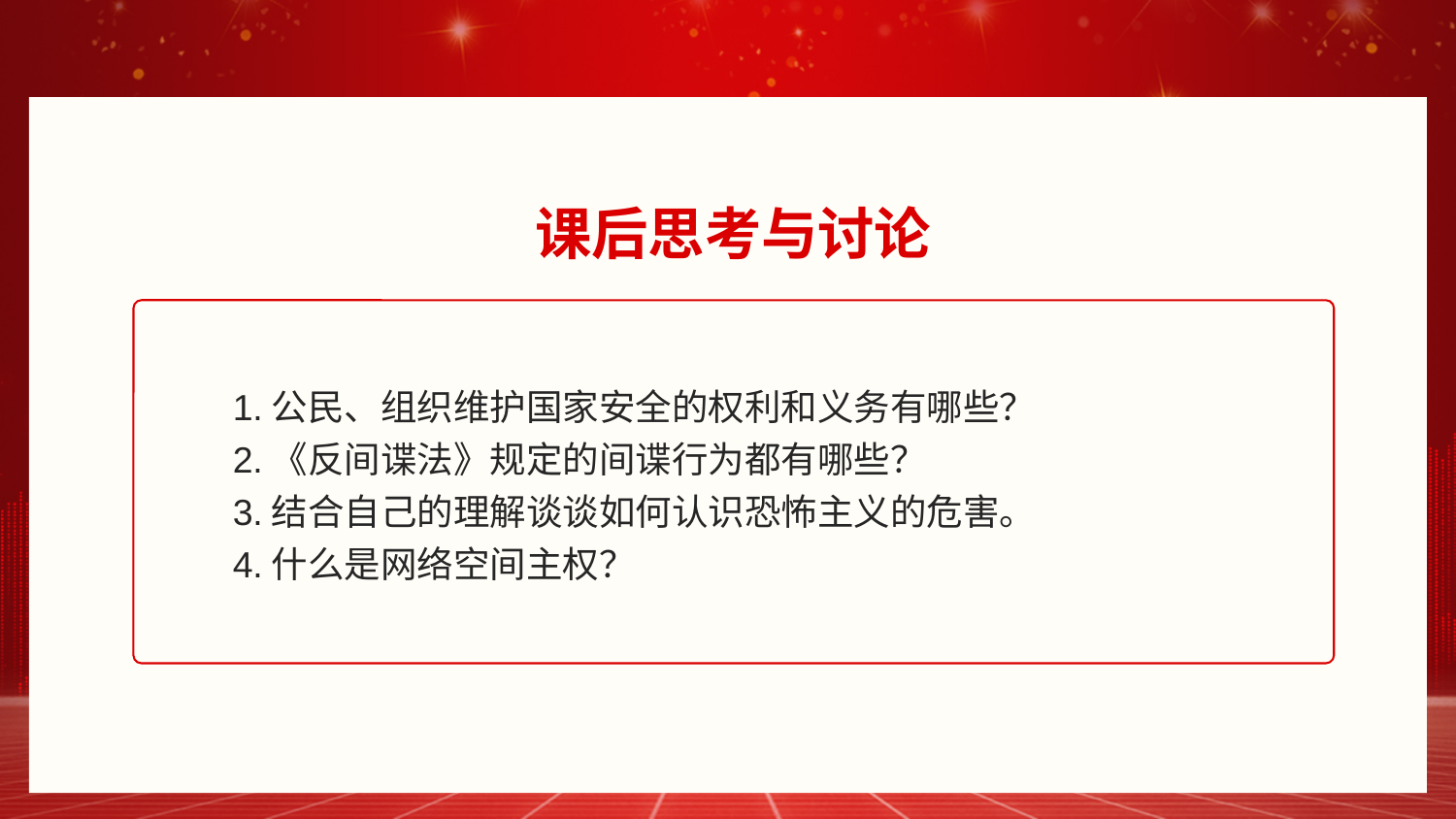

课后思考与讨论

1.公民、组织维护国家安全的权利和义务有哪些？
2.《反间谍法》规定的间谍行为都有哪些？
3.结合自己的理解谈谈如何认识恐怖主义的危害。
4.什么是网络空间主权？